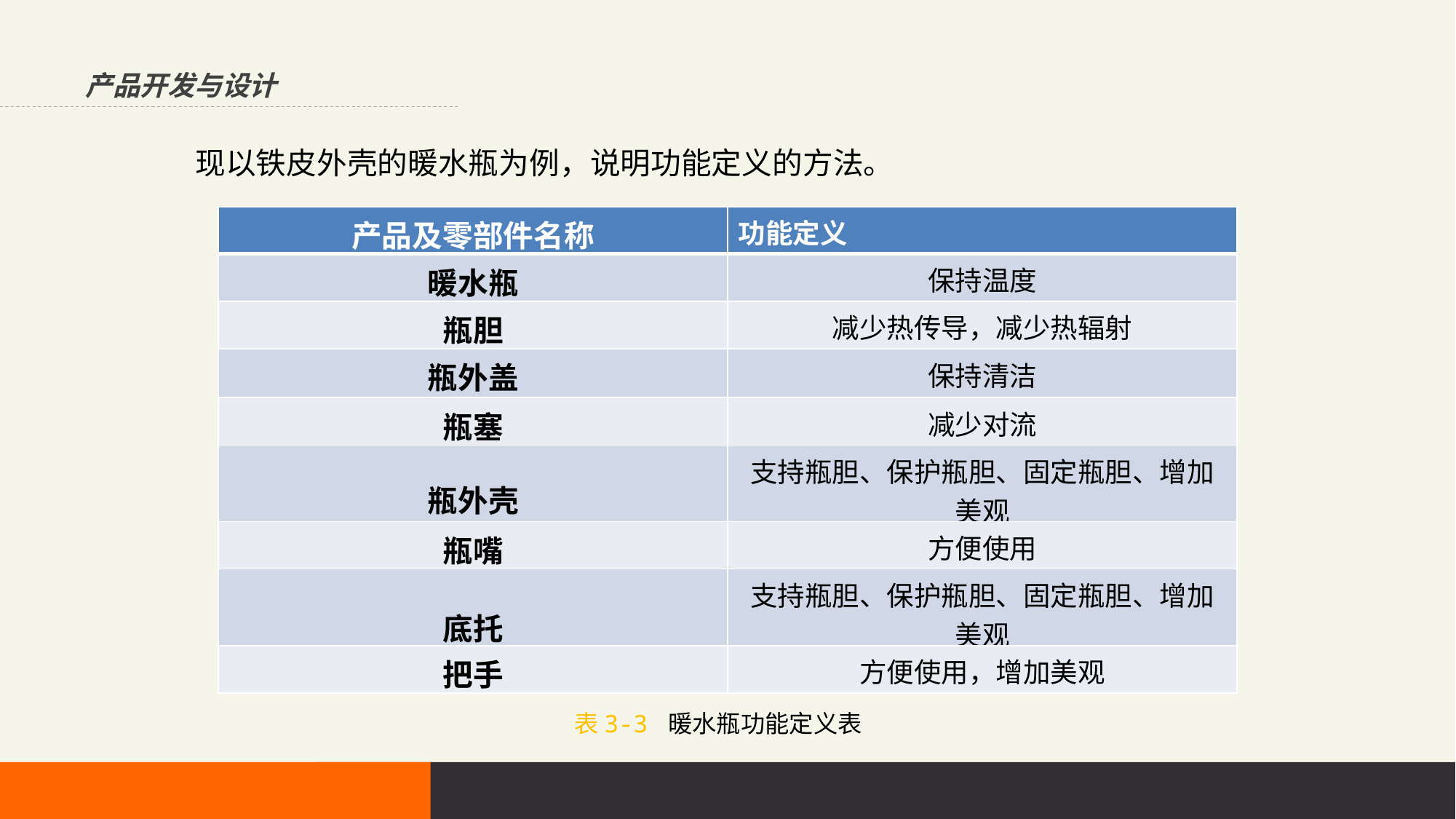

产品开发与设计
现以铁皮外壳的暖水瓶为例，说明功能定义的方法。
| 产品及零部件名称 | 功能定义 |
| --- | --- |
| 暖水瓶 | 保持温度 |
| 瓶胆 | 减少热传导，减少热辐射 |
| 瓶外盖 | 保持清洁 |
| 瓶塞 | 减少对流 |
| 瓶外壳 | 支持瓶胆、保护瓶胆、固定瓶胆、增加美观 |
| 瓶嘴 | 方便使用 |
| 底托 | 支持瓶胆、保护瓶胆、固定瓶胆、增加美观 |
| 把手 | 方便使用，增加美观 |
表3-3 暖水瓶功能定义表